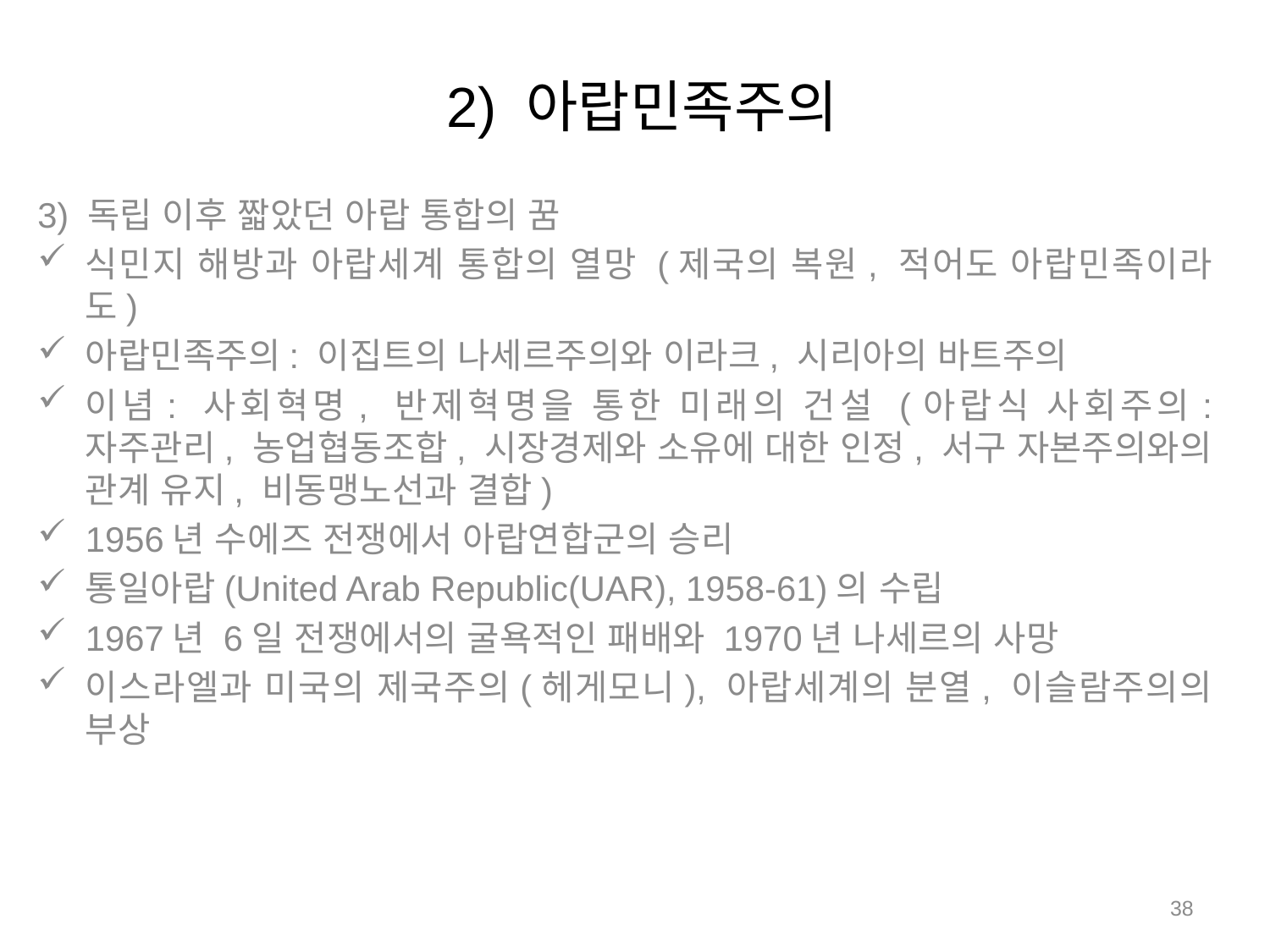

# 2) 아랍민족주의
3) 독립 이후 짧았던 아랍 통합의 꿈
식민지 해방과 아랍세계 통합의 열망 (제국의 복원, 적어도 아랍민족이라도)
아랍민족주의: 이집트의 나세르주의와 이라크, 시리아의 바트주의
이념: 사회혁명, 반제혁명을 통한 미래의 건설 (아랍식 사회주의: 자주관리, 농업협동조합, 시장경제와 소유에 대한 인정, 서구 자본주의와의 관계 유지, 비동맹노선과 결합)
1956년 수에즈 전쟁에서 아랍연합군의 승리
통일아랍(United Arab Republic(UAR), 1958-61)의 수립
1967년 6일 전쟁에서의 굴욕적인 패배와 1970년 나세르의 사망
이스라엘과 미국의 제국주의(헤게모니), 아랍세계의 분열, 이슬람주의의 부상

38